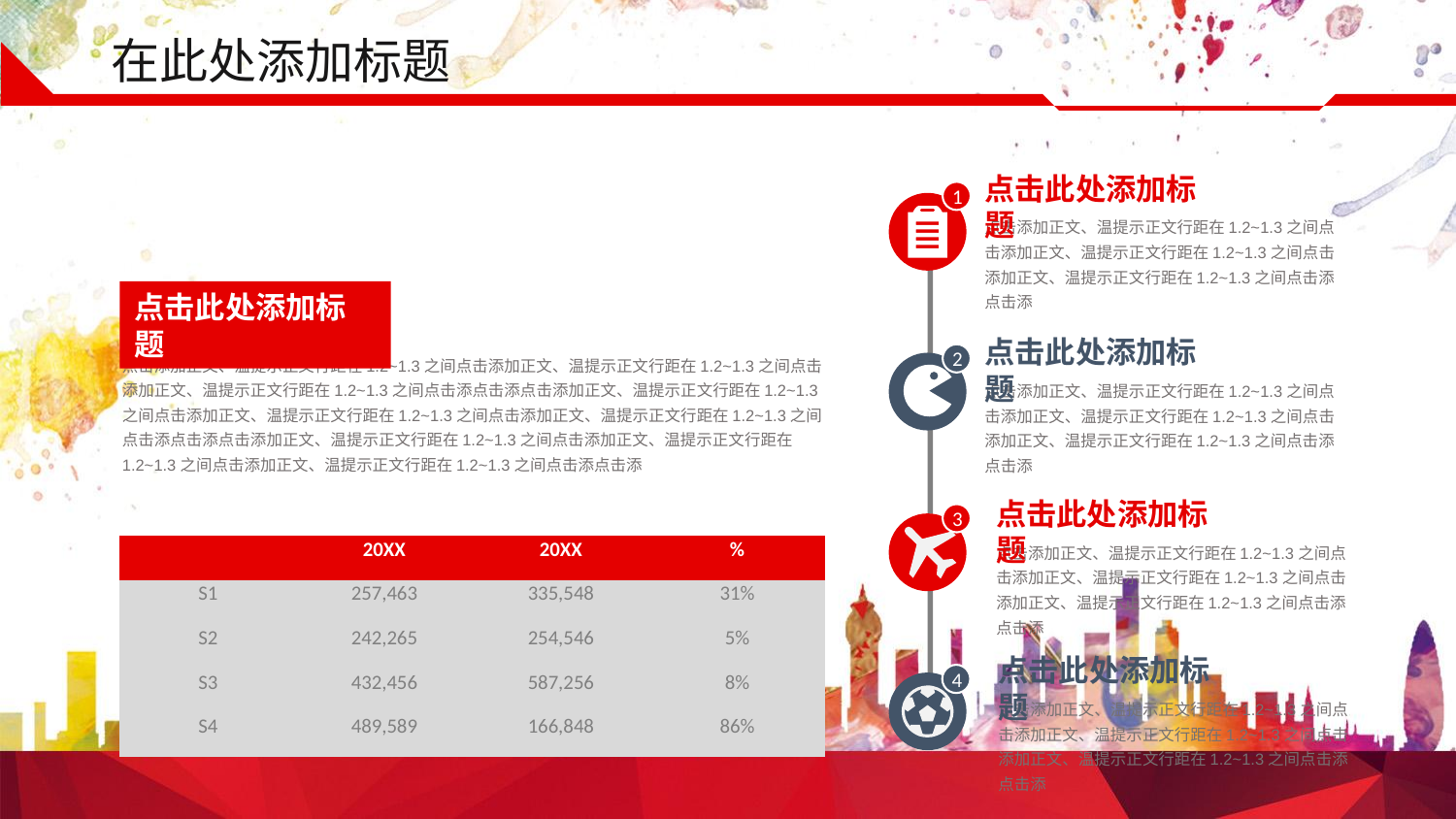

在此处添加标题
点击此处添加标题
1

2

3

4

点击添加正文、温提示正文行距在1.2~1.3之间点击添加正文、温提示正文行距在1.2~1.3之间点击添加正文、温提示正文行距在1.2~1.3之间点击添点击添
点击此处添加标题
点击此处添加标题
点击添加正文、温提示正文行距在1.2~1.3之间点击添加正文、温提示正文行距在1.2~1.3之间点击添加正文、温提示正文行距在1.2~1.3之间点击添点击添点击添加正文、温提示正文行距在1.2~1.3之间点击添加正文、温提示正文行距在1.2~1.3之间点击添加正文、温提示正文行距在1.2~1.3之间点击添点击添点击添加正文、温提示正文行距在1.2~1.3之间点击添加正文、温提示正文行距在1.2~1.3之间点击添加正文、温提示正文行距在1.2~1.3之间点击添点击添
点击添加正文、温提示正文行距在1.2~1.3之间点击添加正文、温提示正文行距在1.2~1.3之间点击添加正文、温提示正文行距在1.2~1.3之间点击添点击添
点击此处添加标题
点击添加正文、温提示正文行距在1.2~1.3之间点击添加正文、温提示正文行距在1.2~1.3之间点击添加正文、温提示正文行距在1.2~1.3之间点击添点击添
|  | 20XX | 20XX | % |
| --- | --- | --- | --- |
| S1 | 257,463 | 335,548 | 31% |
| S2 | 242,265 | 254,546 | 5% |
| S3 | 432,456 | 587,256 | 8% |
| S4 | 489,589 | 166,848 | 86% |
点击此处添加标题
点击添加正文、温提示正文行距在1.2~1.3之间点击添加正文、温提示正文行距在1.2~1.3之间点击添加正文、温提示正文行距在1.2~1.3之间点击添点击添